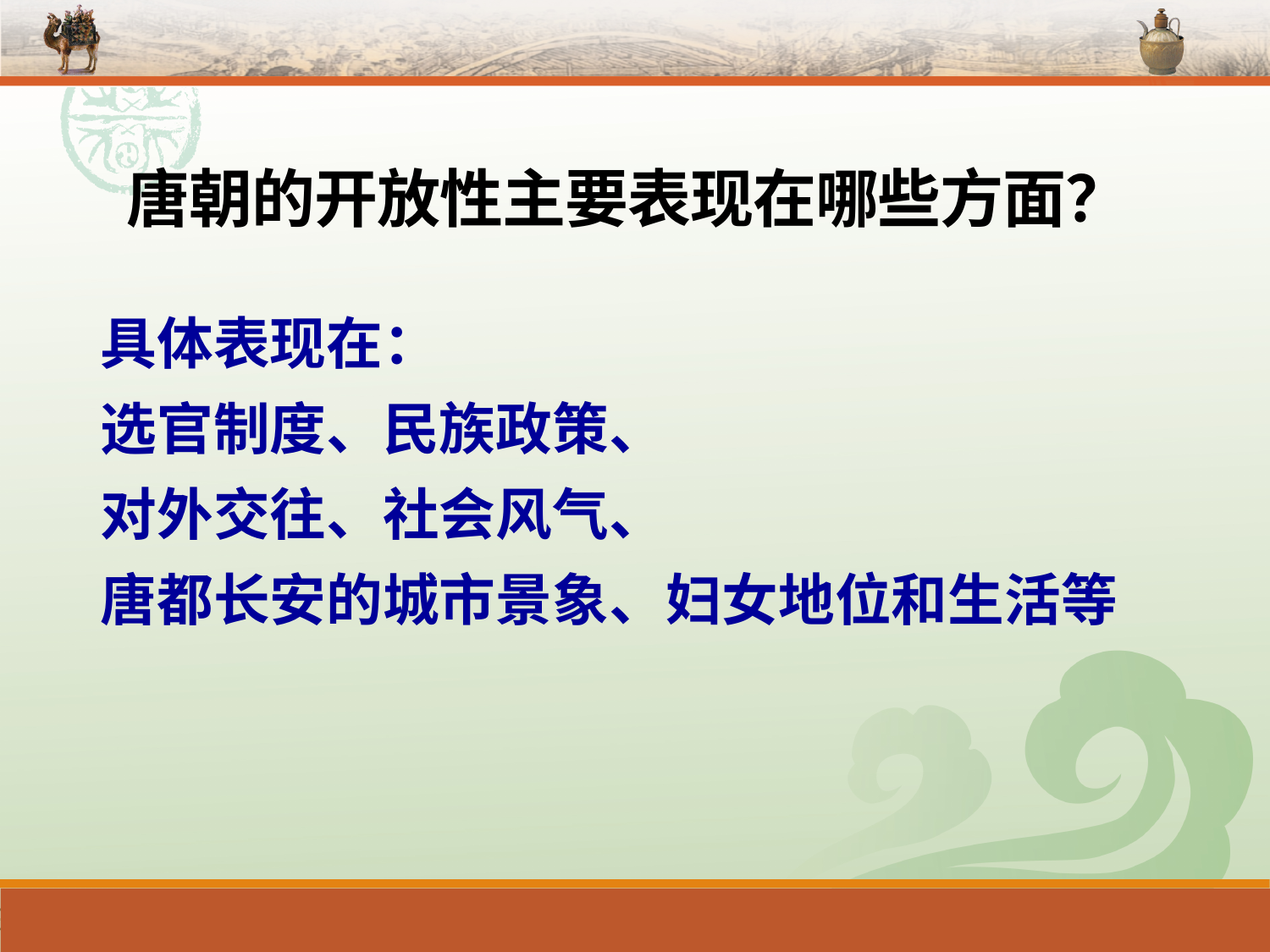

唐朝的开放性主要表现在哪些方面？
具体表现在：
选官制度、民族政策、
对外交往、社会风气、
唐都长安的城市景象、妇女地位和生活等